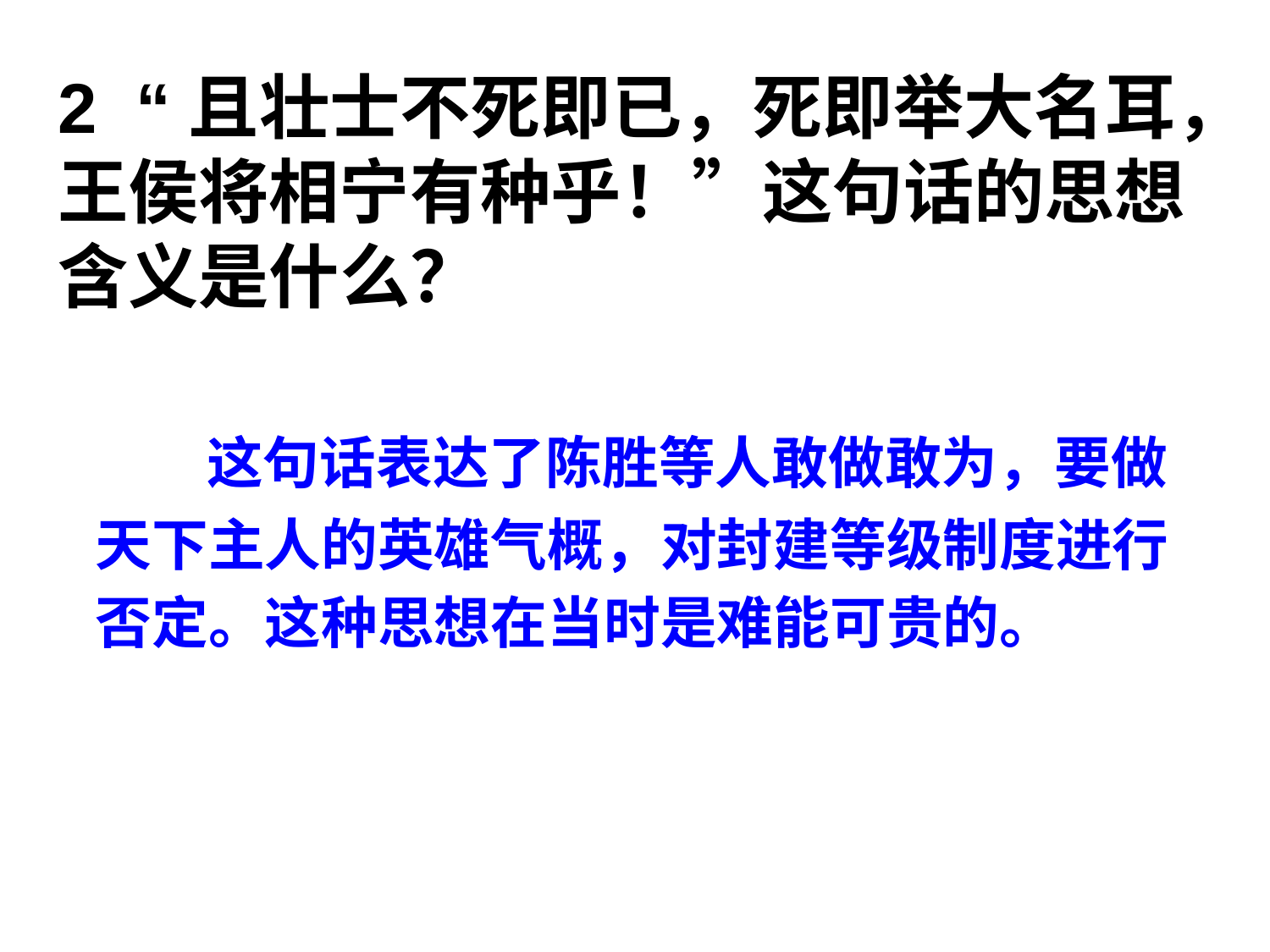

# 2  “且壮士不死即已，死即举大名耳，王侯将相宁有种乎！”这句话的思想含义是什么？
        这句话表达了陈胜等人敢做敢为，要做天下主人的英雄气概，对封建等级制度进行否定。这种思想在当时是难能可贵的。